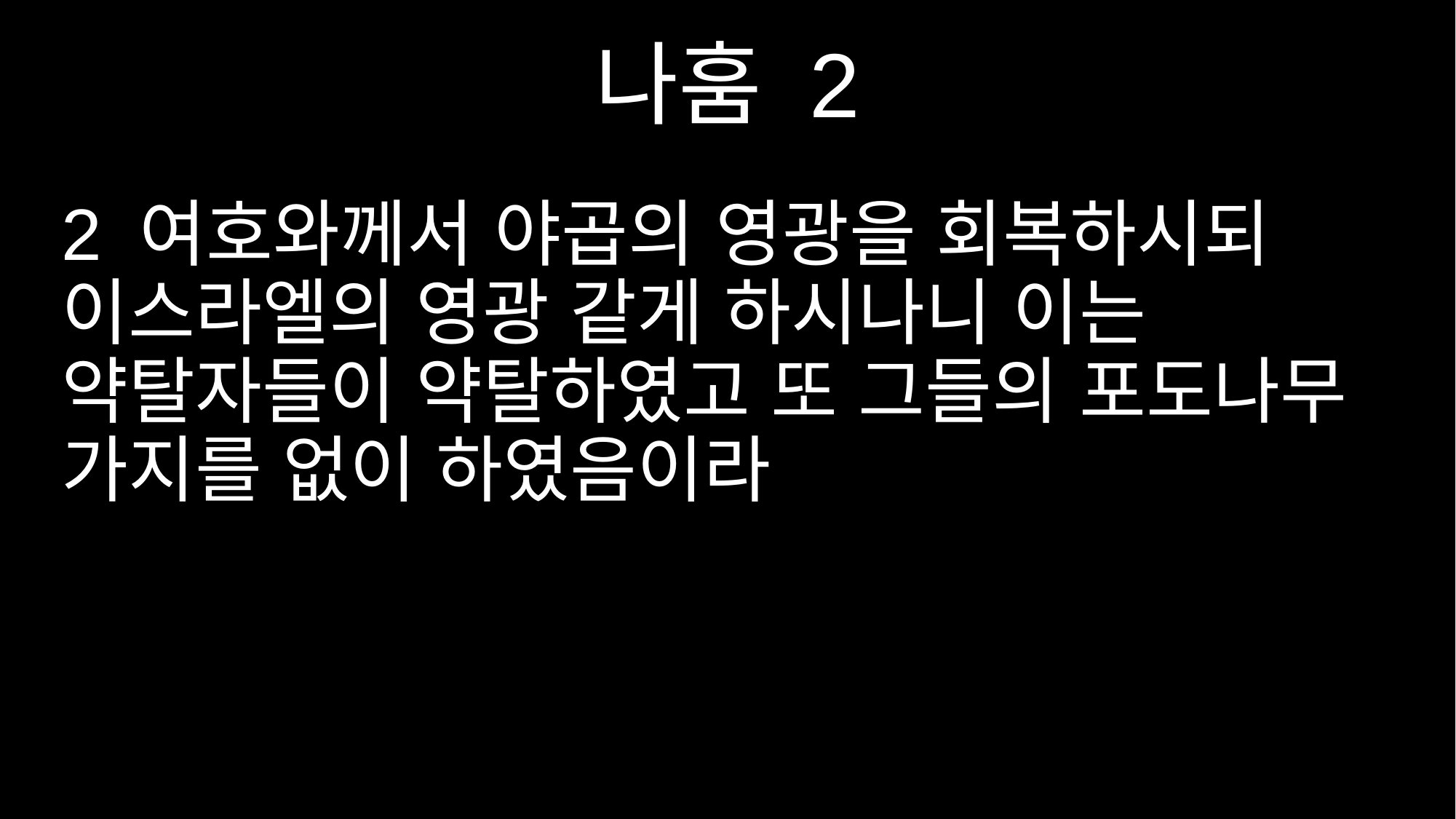

나훔 2
2 여호와께서 야곱의 영광을 회복하시되 이스라엘의 영광 같게 하시나니 이는 약탈자들이 약탈하였고 또 그들의 포도나무 가지를 없이 하였음이라